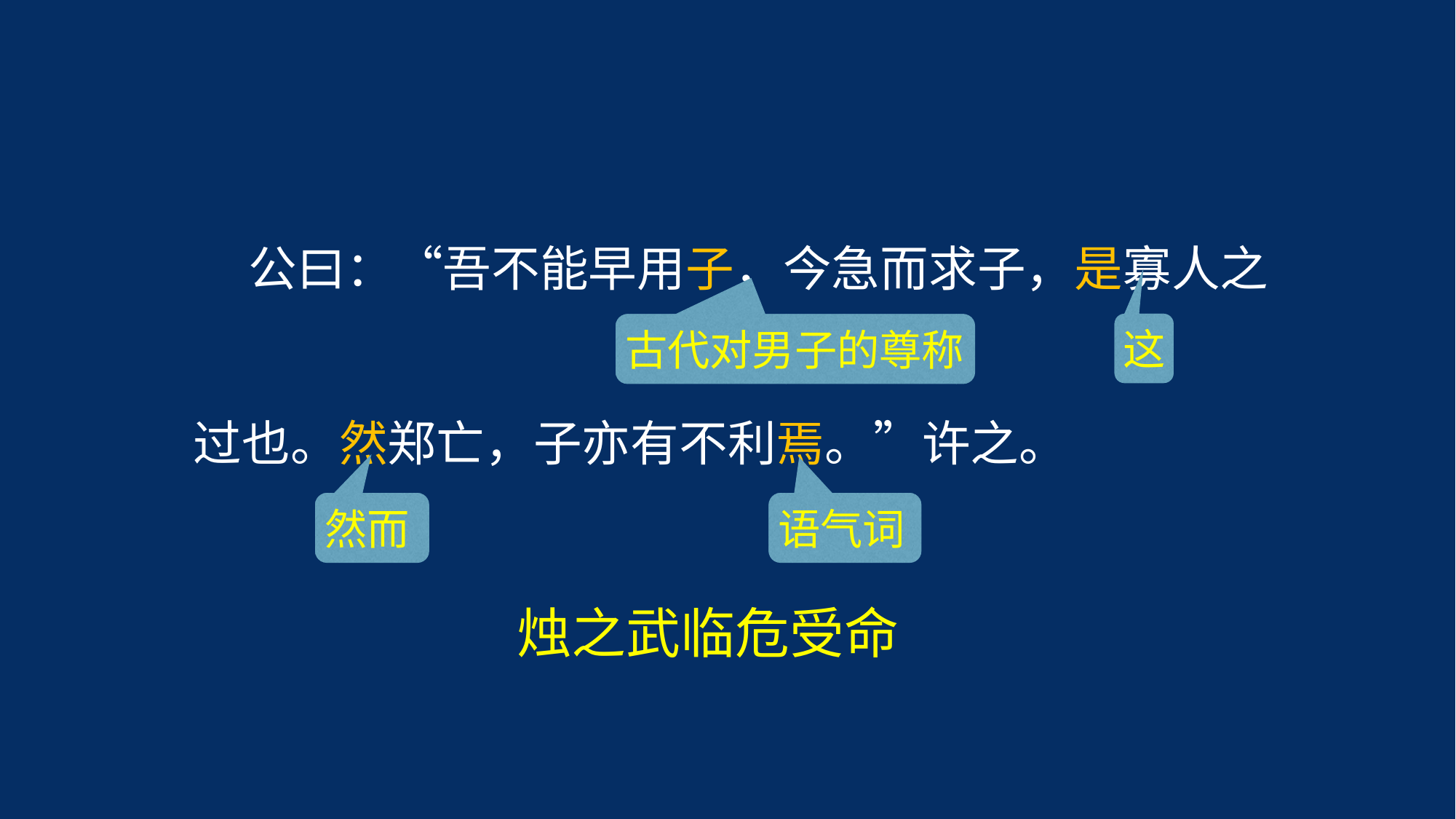

公曰：“吾不能早用子，今急而求子，是寡人之

过也。然郑亡，子亦有不利焉。”许之。

古代对男子的尊称
这
然而
语气词
烛之武临危受命